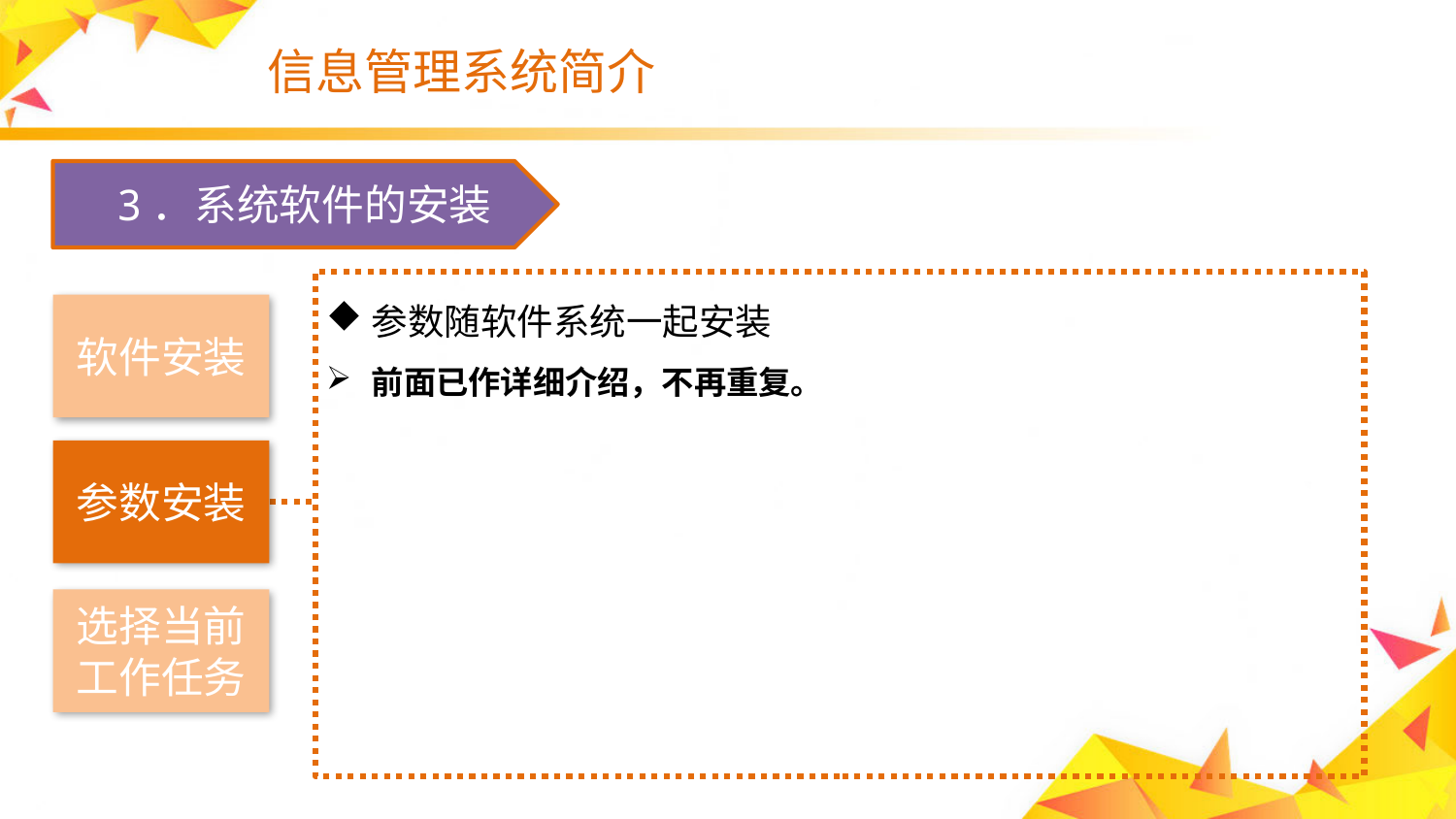

# 信息管理系统简介
　3．系统软件的安装
参数随软件系统一起安装
前面已作详细介绍，不再重复。

软件安装
参数安装
选择当前工作任务